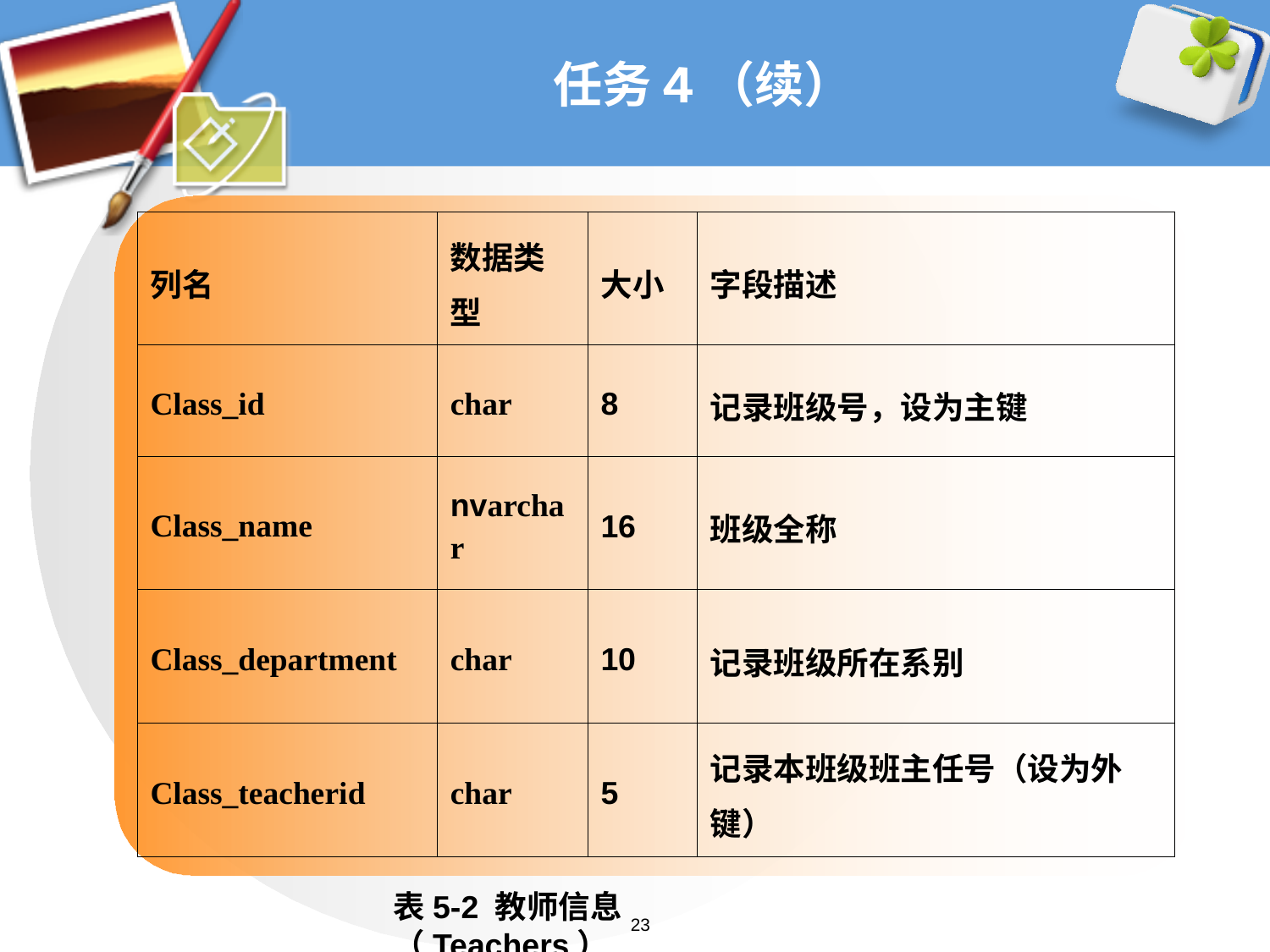

# 任务4（续）

| 列名 | 数据类型 | 大小 | 字段描述 |
| --- | --- | --- | --- |
| Class\_id | char | 8 | 记录班级号，设为主键 |
| Class\_name | nvarchar | 16 | 班级全称 |
| Class\_department | char | 10 | 记录班级所在系别 |
| Class\_teacherid | char | 5 | 记录本班级班主任号（设为外键） |
表5-2 教师信息（Teachers）
23